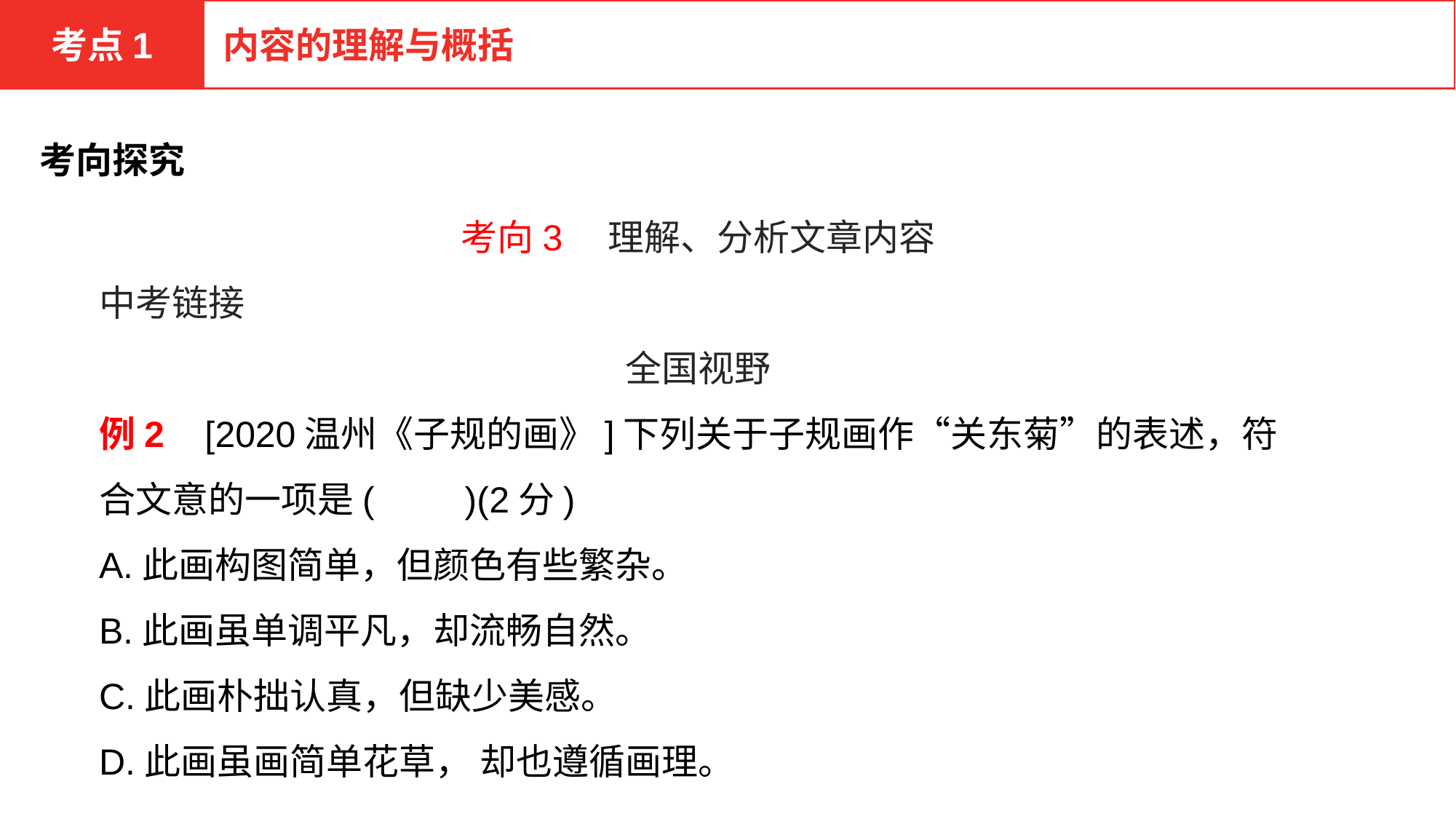

考点1
内容的理解与概括
考向探究
考向3　理解、分析文章内容
中考链接
全国视野
例2    [2020温州《子规的画》]下列关于子规画作“关东菊”的表述，符合文意的一项是(　　)(2分)
A.此画构图简单，但颜色有些繁杂。
B.此画虽单调平凡，却流畅自然。
C.此画朴拙认真，但缺少美感。
D.此画虽画简单花草， 却也遵循画理。